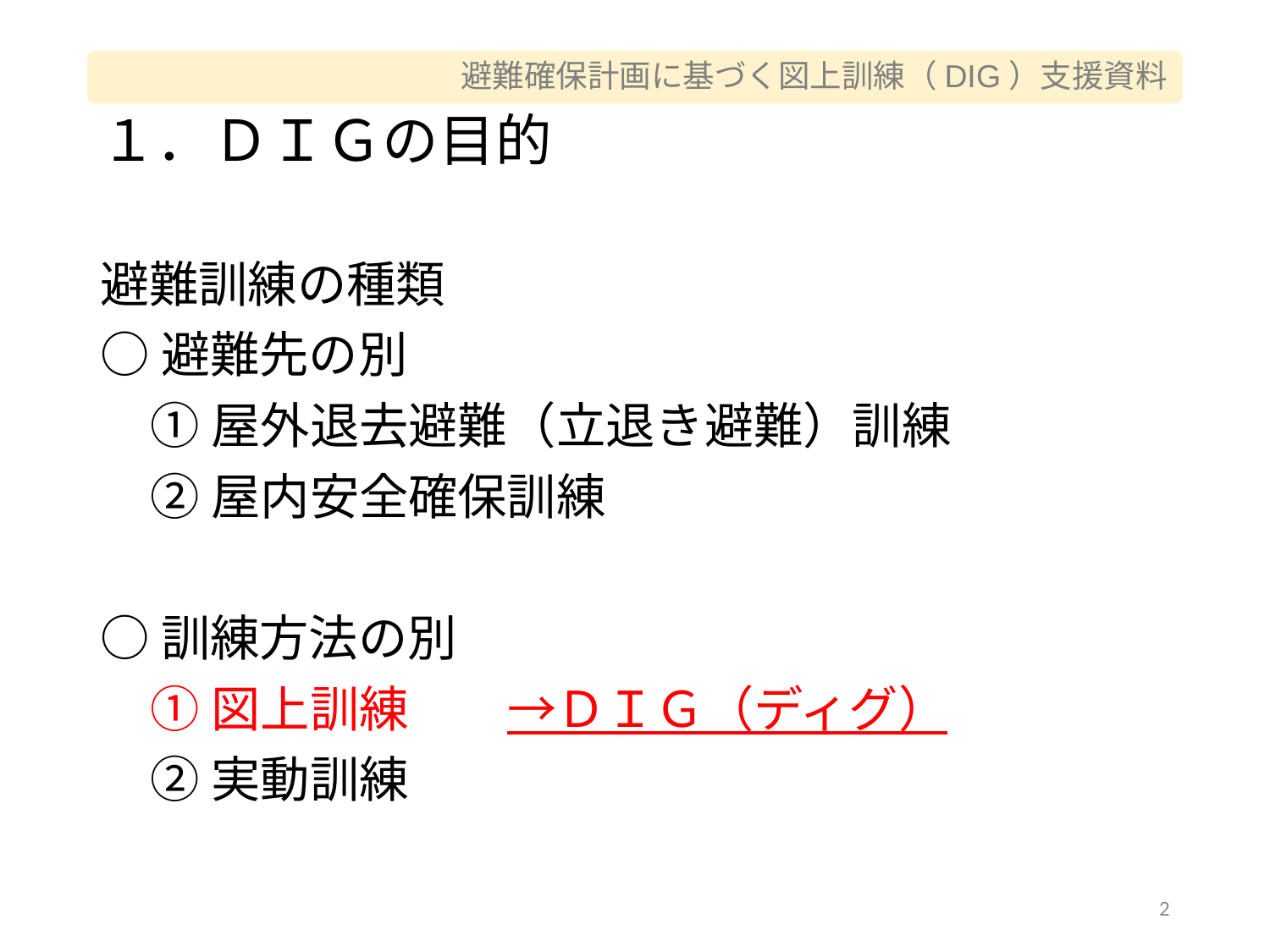

# １．ＤＩＧの目的
避難訓練の種類
○避難先の別
①屋外退去避難（立退き避難）訓練
②屋内安全確保訓練

○訓練方法の別
①図上訓練　　→ＤＩＧ（ディグ）
②実動訓練
2